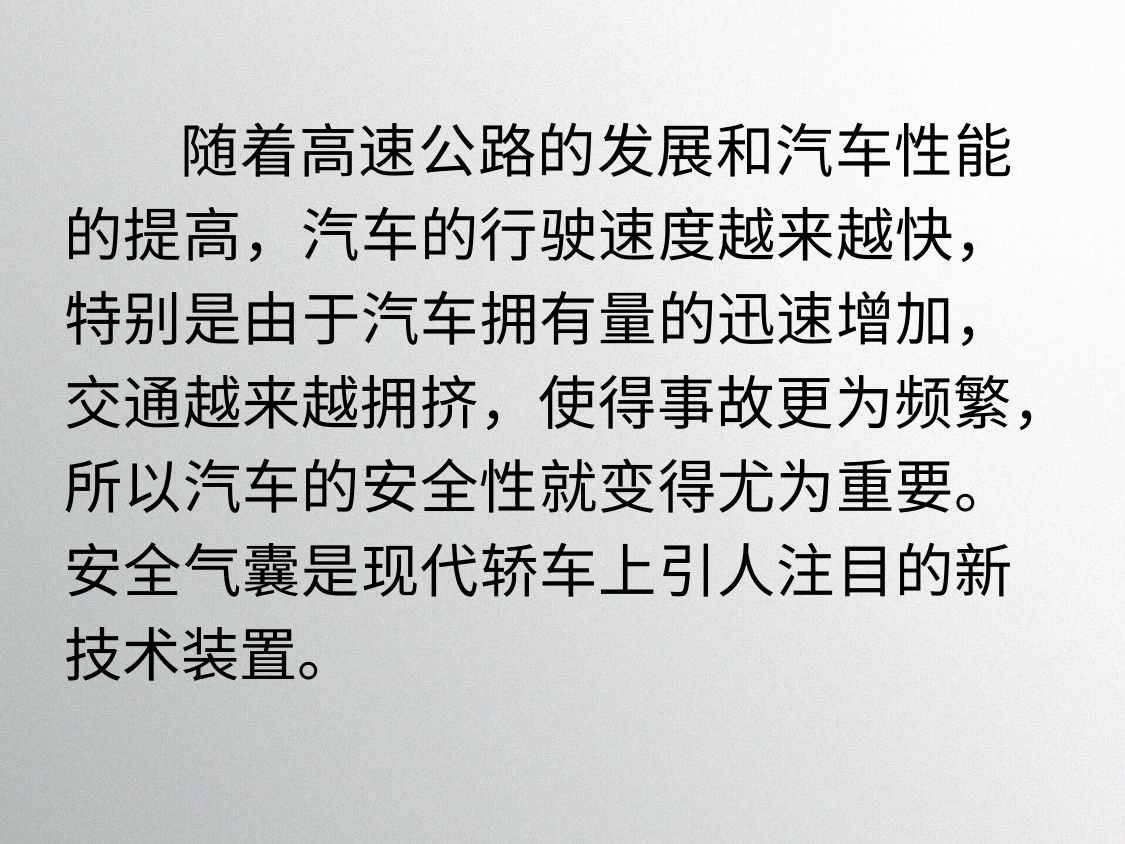

随着高速公路的发展和汽车性能的提高，汽车的行驶速度越来越快，特别是由于汽车拥有量的迅速增加，交通越来越拥挤，使得事故更为频繁，所以汽车的安全性就变得尤为重要。安全气囊是现代轿车上引人注目的新技术装置。